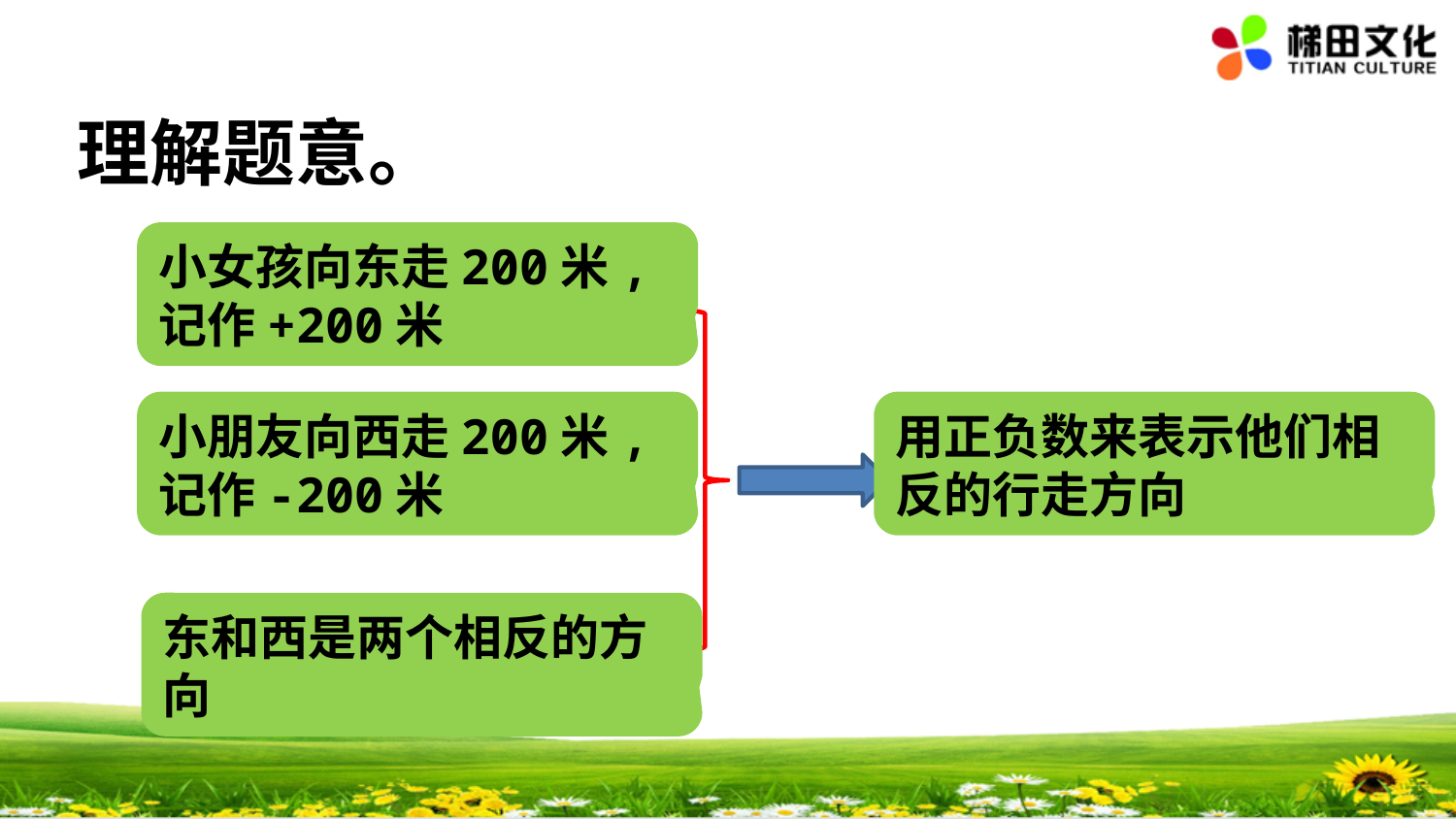

理解题意。
小女孩向东走200米,记作+200米

用正负数来表示他们相反的行走方向
小朋友向西走200米,记作-200米

东和西是两个相反的方向